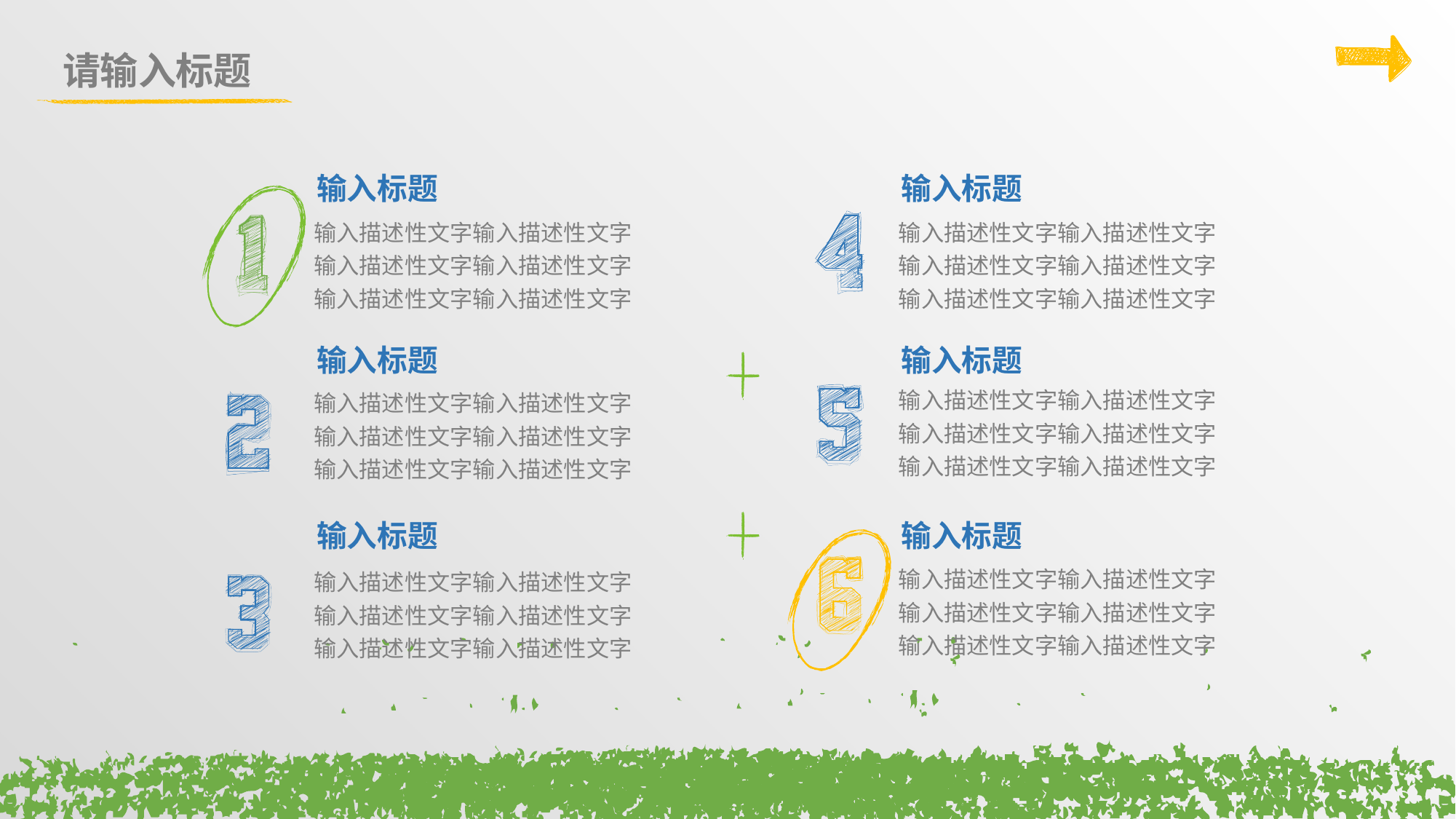

请输入标题

输入标题
输入标题
输入描述性文字输入描述性文字
输入描述性文字输入描述性文字
输入描述性文字输入描述性文字
输入描述性文字输入描述性文字
输入描述性文字输入描述性文字
输入描述性文字输入描述性文字

输入标题
输入标题

输入描述性文字输入描述性文字
输入描述性文字输入描述性文字
输入描述性文字输入描述性文字
输入描述性文字输入描述性文字
输入描述性文字输入描述性文字
输入描述性文字输入描述性文字

输入标题
输入标题

输入描述性文字输入描述性文字
输入描述性文字输入描述性文字
输入描述性文字输入描述性文字

输入描述性文字输入描述性文字
输入描述性文字输入描述性文字
输入描述性文字输入描述性文字